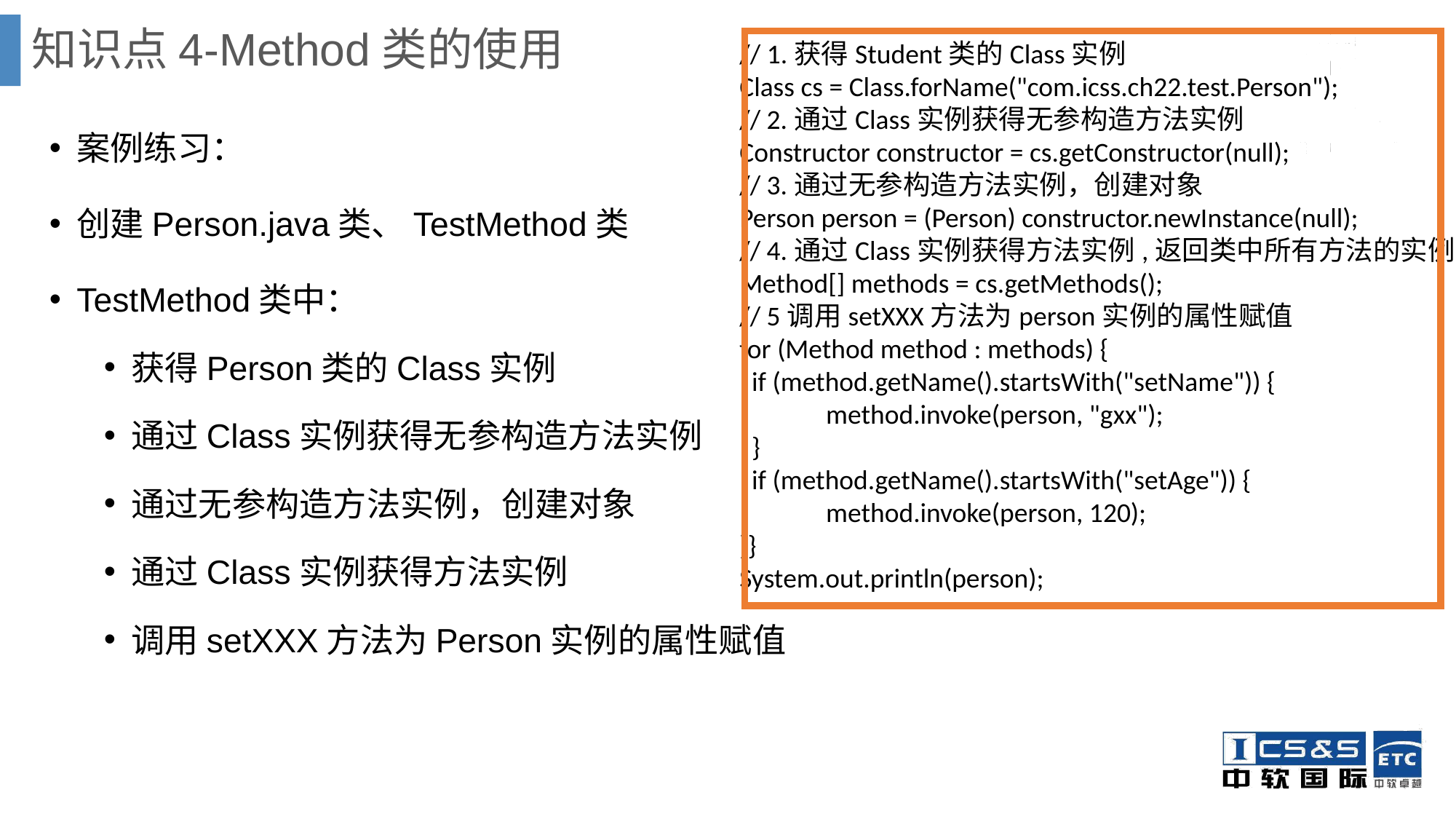

# 知识点4-Method类的使用
// 1.获得Student类的Class实例
Class cs = Class.forName("com.icss.ch22.test.Person");
// 2.通过Class实例获得无参构造方法实例
Constructor constructor = cs.getConstructor(null);
// 3.通过无参构造方法实例，创建对象
Person person = (Person) constructor.newInstance(null);
// 4.通过Class实例获得方法实例,返回类中所有方法的实例
Method[] methods = cs.getMethods();
// 5调用setXXX方法为person实例的属性赋值
for (Method method : methods) {
  if (method.getName().startsWith("setName")) {
              method.invoke(person, "gxx");
  }
  if (method.getName().startsWith("setAge")) {
              method.invoke(person, 120);
}}
System.out.println(person);

案例练习：
创建Person.java类、TestMethod类
TestMethod类中：
获得Person类的Class实例
通过Class实例获得无参构造方法实例
通过无参构造方法实例，创建对象
通过Class实例获得方法实例
调用setXXX方法为Person实例的属性赋值